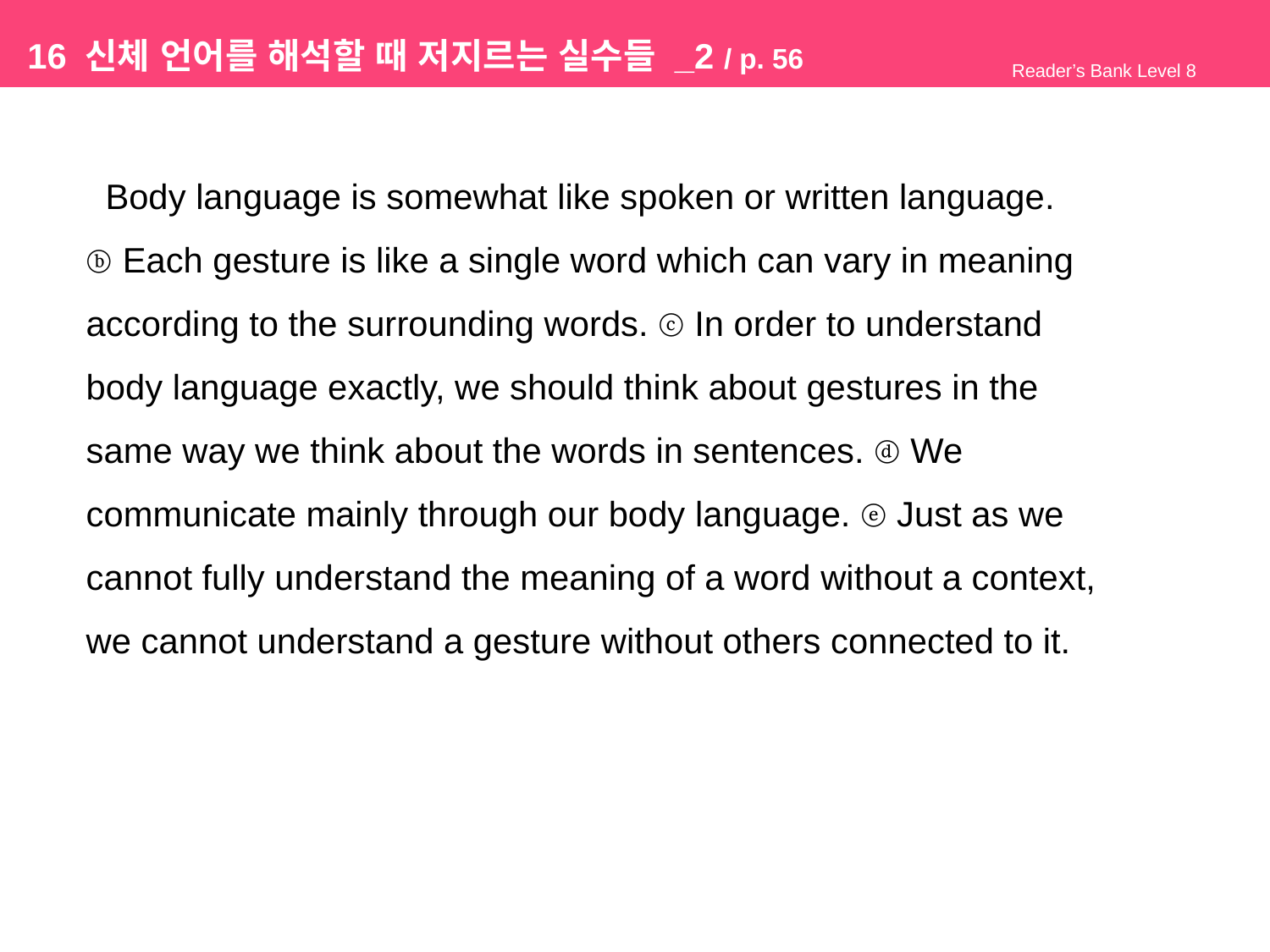

# 16 신체 언어를 해석할 때 저지르는 실수들 _2 / p. 56
Reader’s Bank Level 8
  Body language is somewhat like spoken or written language.
ⓑ Each gesture is like a single word which can vary in meaning
according to the surrounding words. ⓒ In order to understand
body language exactly, we should think about gestures in the
same way we think about the words in sentences. ⓓ We
communicate mainly through our body language. ⓔ Just as we
cannot fully understand the meaning of a word without a context,
we cannot understand a gesture without others connected to it.